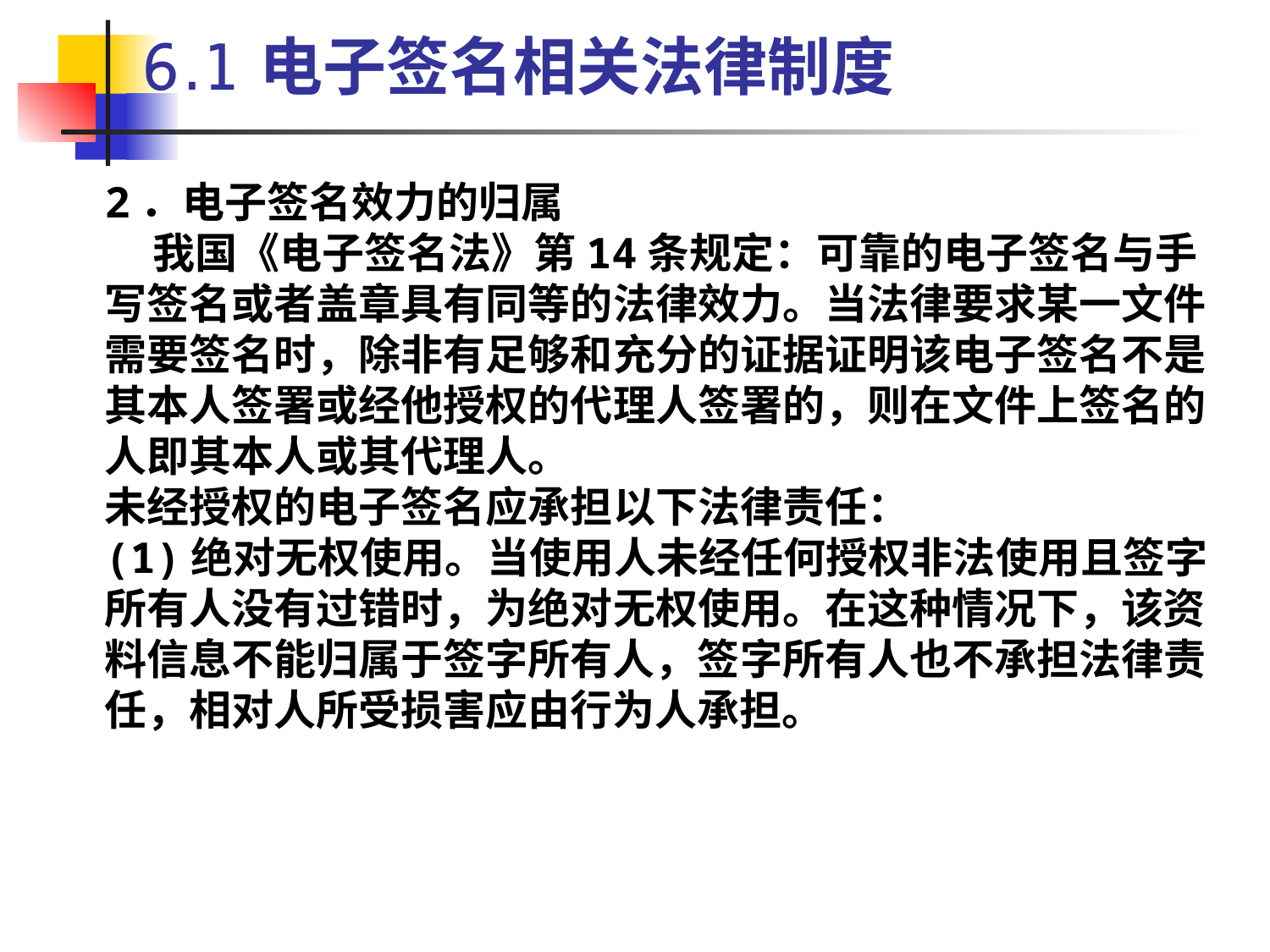

6.1电子签名相关法律制度
2．电子签名效力的归属
    我国《电子签名法》第14条规定：可靠的电子签名与手写签名或者盖章具有同等的法律效力。当法律要求某一文件需要签名时，除非有足够和充分的证据证明该电子签名不是其本人签署或经他授权的代理人签署的，则在文件上签名的人即其本人或其代理人。
未经授权的电子签名应承担以下法律责任：
(1)绝对无权使用。当使用人未经任何授权非法使用且签字所有人没有过错时，为绝对无权使用。在这种情况下，该资料信息不能归属于签字所有人，签字所有人也不承担法律责任，相对人所受损害应由行为人承担。